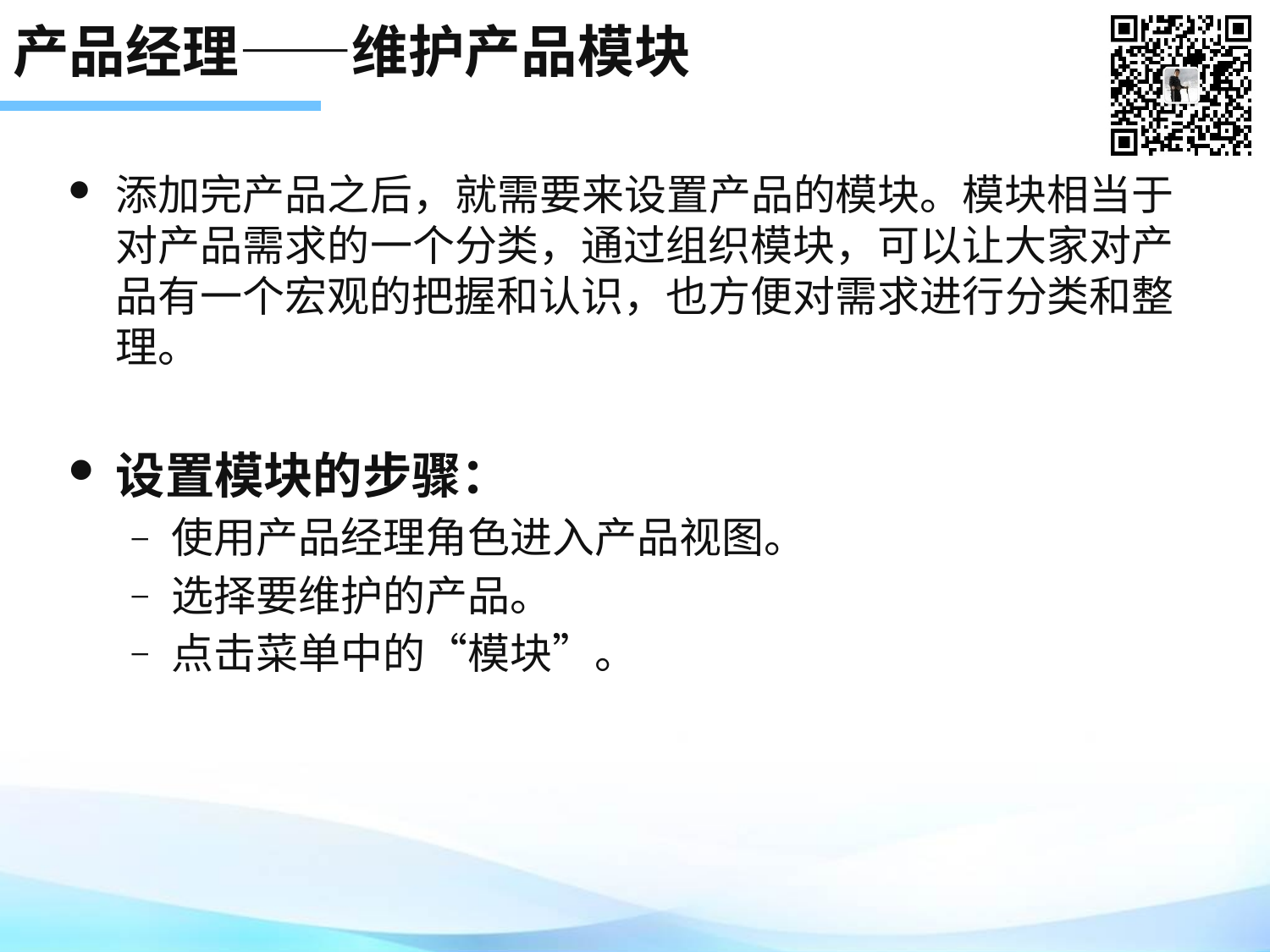

# 产品经理——维护产品模块
添加完产品之后，就需要来设置产品的模块。模块相当于对产品需求的一个分类，通过组织模块，可以让大家对产品有一个宏观的把握和认识，也方便对需求进行分类和整理。

设置模块的步骤：
使用产品经理角色进入产品视图。
选择要维护的产品。
点击菜单中的“模块”。